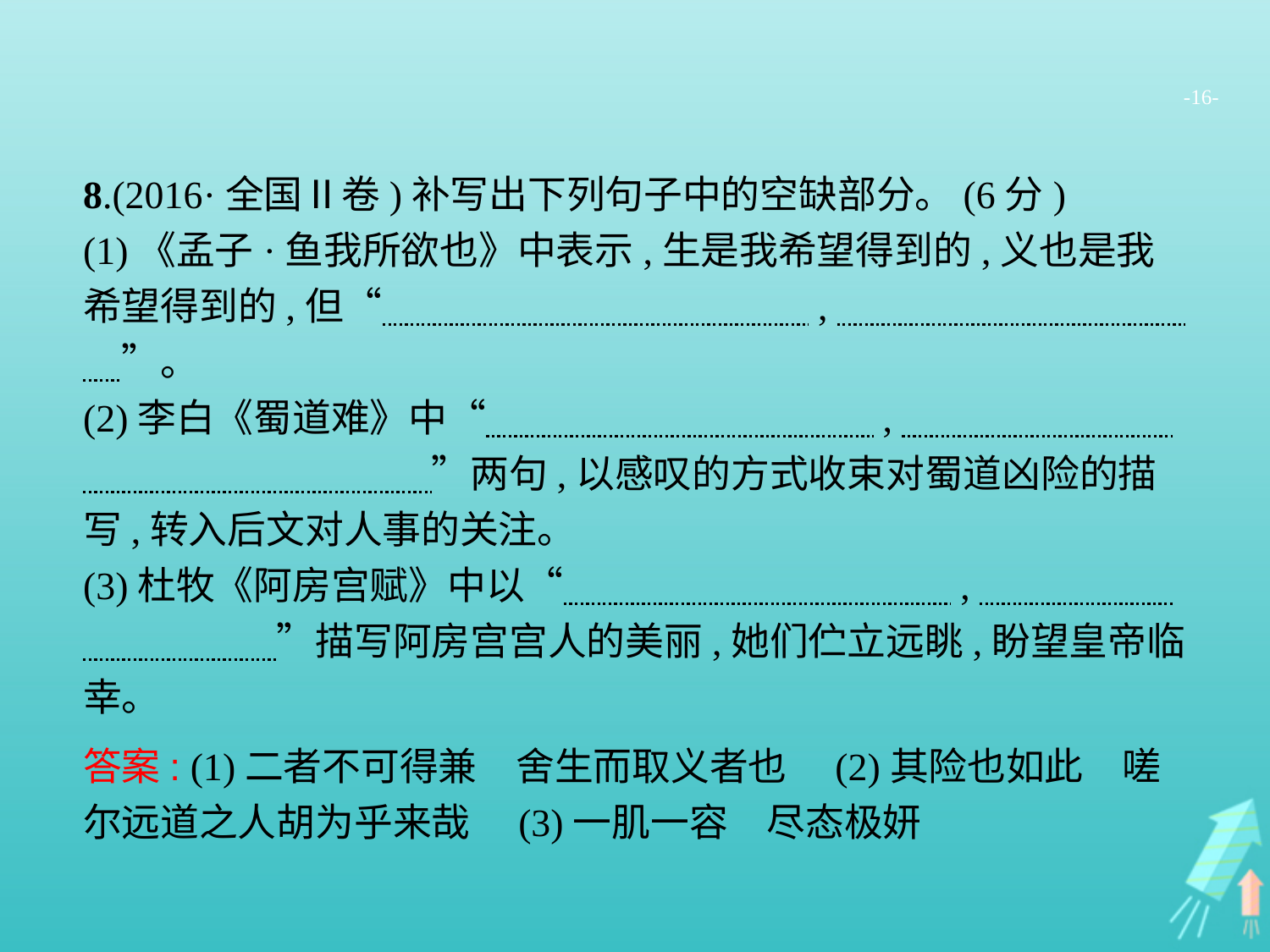

-16-
8.(2016·全国Ⅱ卷)补写出下列句子中的空缺部分。(6分)
(1)《孟子·鱼我所欲也》中表示,生是我希望得到的,义也是我希望得到的,但“　　　　　　　　　　　,　　　　　　　　　　”。
(2)李白《蜀道难》中“　　　　　　　　　　,　　　　　　　　　　　　　　　　”两句,以感叹的方式收束对蜀道凶险的描写,转入后文对人事的关注。
(3)杜牧《阿房宫赋》中以“　　　　　　　　　　,　　　　　　　　　　”描写阿房宫宫人的美丽,她们伫立远眺,盼望皇帝临幸。
答案: (1)二者不可得兼　舍生而取义者也　(2)其险也如此　嗟尔远道之人胡为乎来哉　(3)一肌一容　尽态极妍